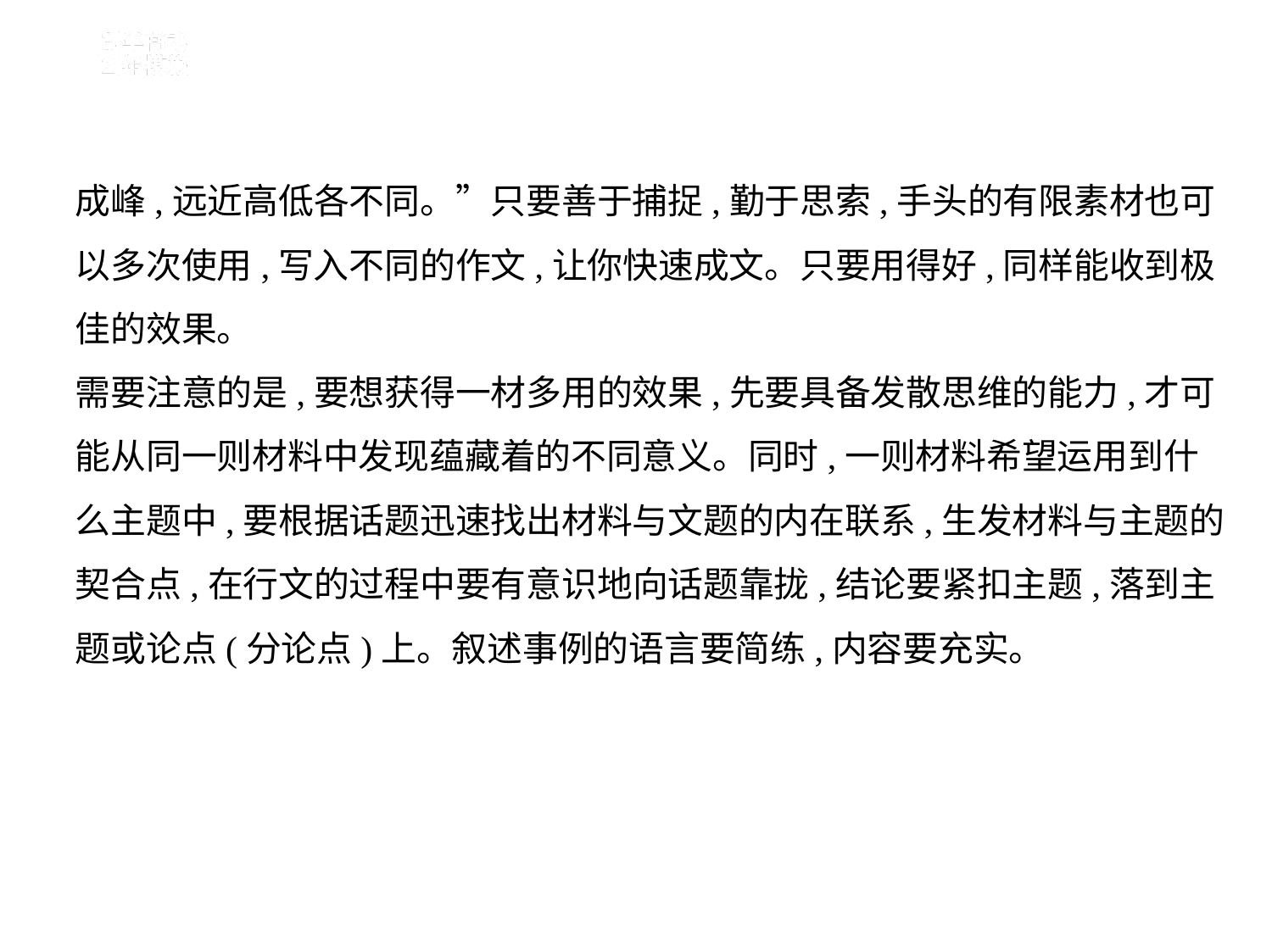

成峰,远近高低各不同。”只要善于捕捉,勤于思索,手头的有限素材也可
以多次使用,写入不同的作文,让你快速成文。只要用得好,同样能收到极
佳的效果。
需要注意的是,要想获得一材多用的效果,先要具备发散思维的能力,才可
能从同一则材料中发现蕴藏着的不同意义。同时,一则材料希望运用到什
么主题中,要根据话题迅速找出材料与文题的内在联系,生发材料与主题的
契合点,在行文的过程中要有意识地向话题靠拢,结论要紧扣主题,落到主
题或论点(分论点)上。叙述事例的语言要简练,内容要充实。